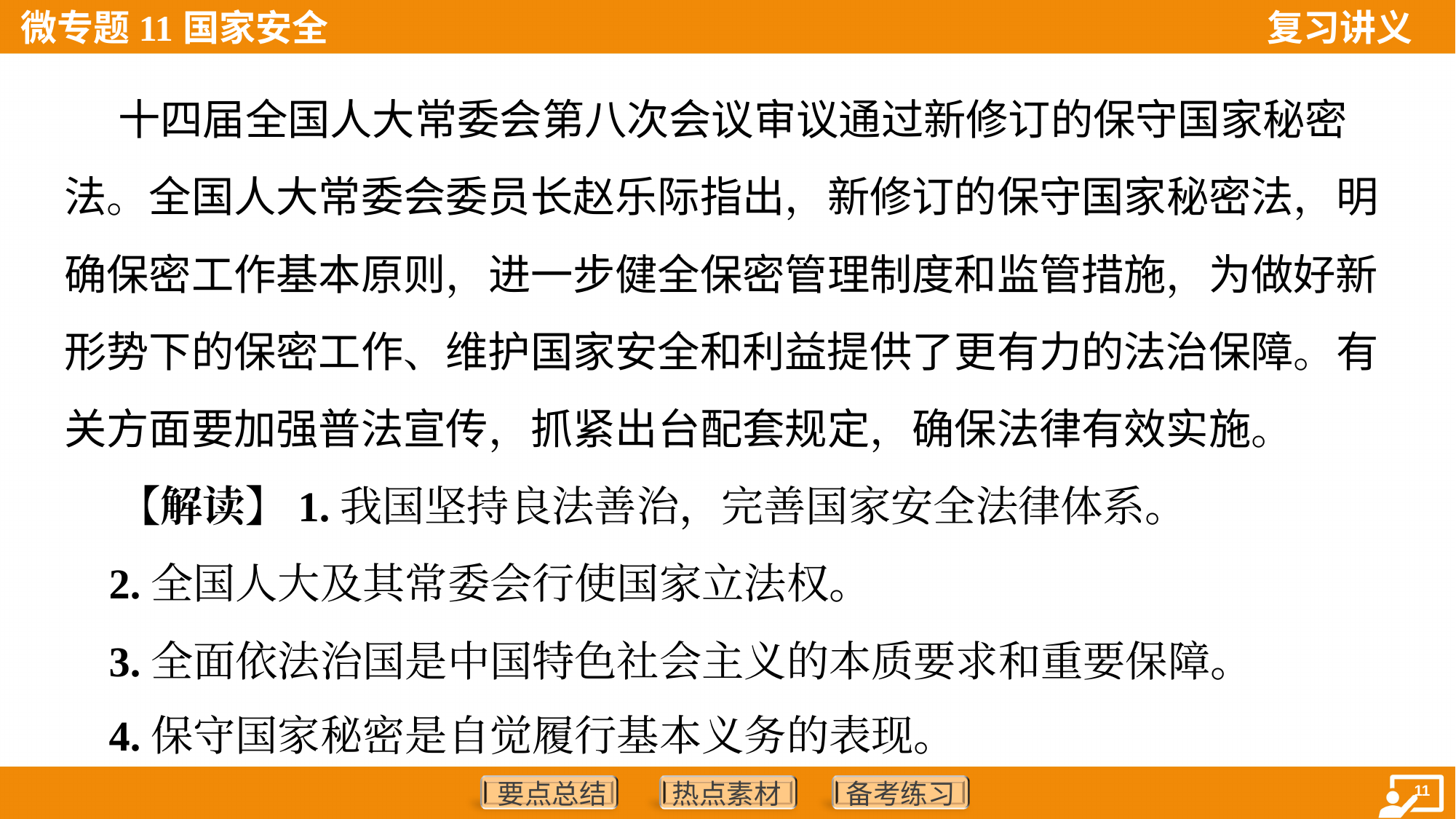

十四届全国人大常委会第八次会议审议通过新修订的保守国家秘密
法。全国人大常委会委员长赵乐际指出，新修订的保守国家秘密法，明
确保密工作基本原则，进一步健全保密管理制度和监管措施，为做好新
形势下的保密工作、维护国家安全和利益提供了更有力的法治保障。有
关方面要加强普法宣传，抓紧出台配套规定，确保法律有效实施。
    【解读】1.我国坚持良法善治，完善国家安全法律体系。
    2.全国人大及其常委会行使国家立法权。
    3.全面依法治国是中国特色社会主义的本质要求和重要保障。
    4.保守国家秘密是自觉履行基本义务的表现。